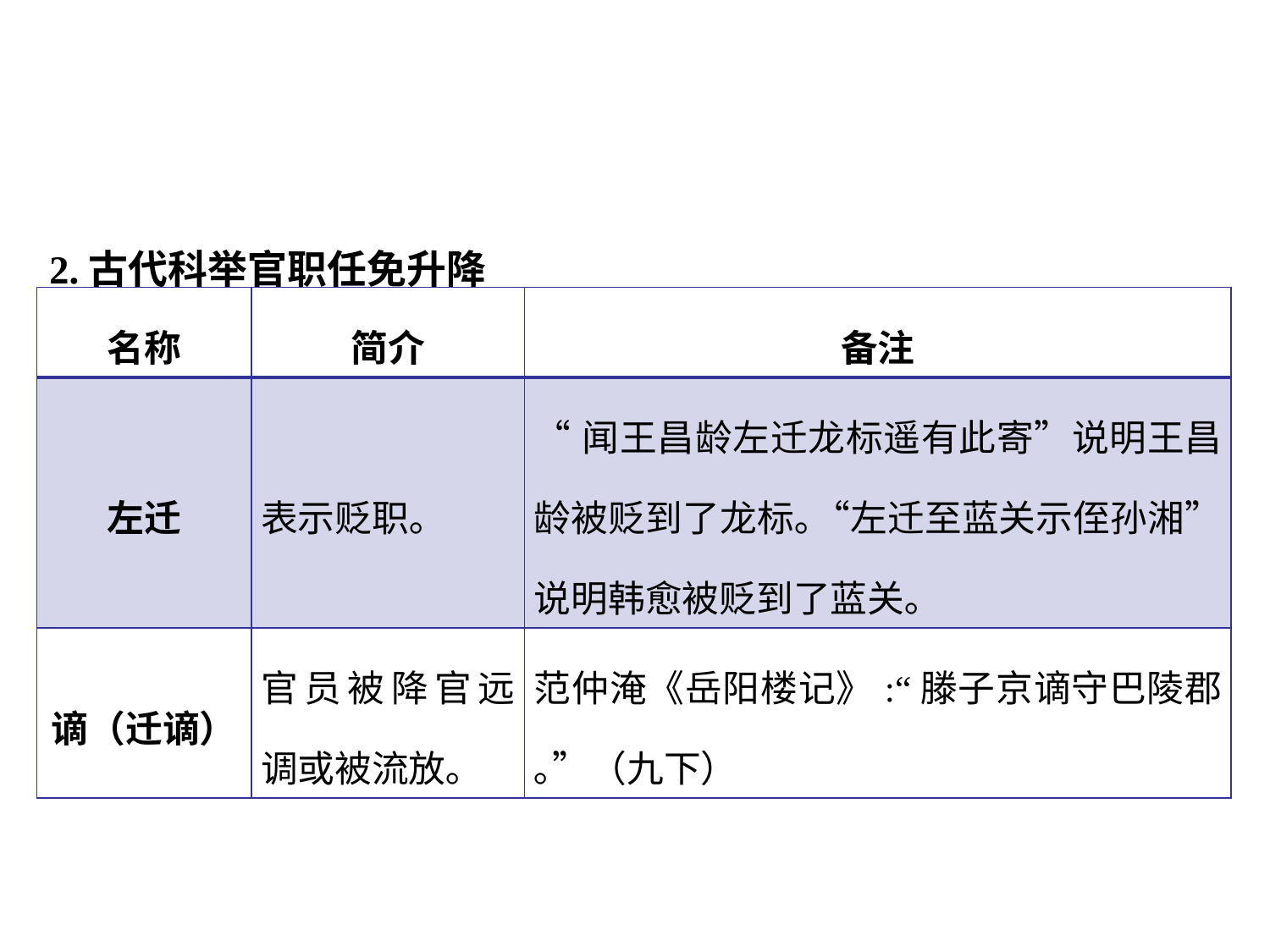

2.古代科举官职任免升降
| 名称 | 简介 | 备注 |
| --- | --- | --- |
| 左迁 | 表示贬职｡ | “闻王昌龄左迁龙标遥有此寄”说明王昌龄被贬到了龙标｡“左迁至蓝关示侄孙湘”说明韩愈被贬到了蓝关｡ |
| 谪（迁谪） | 官员被降官远调或被流放｡ | 范仲淹《岳阳楼记》:“滕子京谪守巴陵郡｡”（九下） |